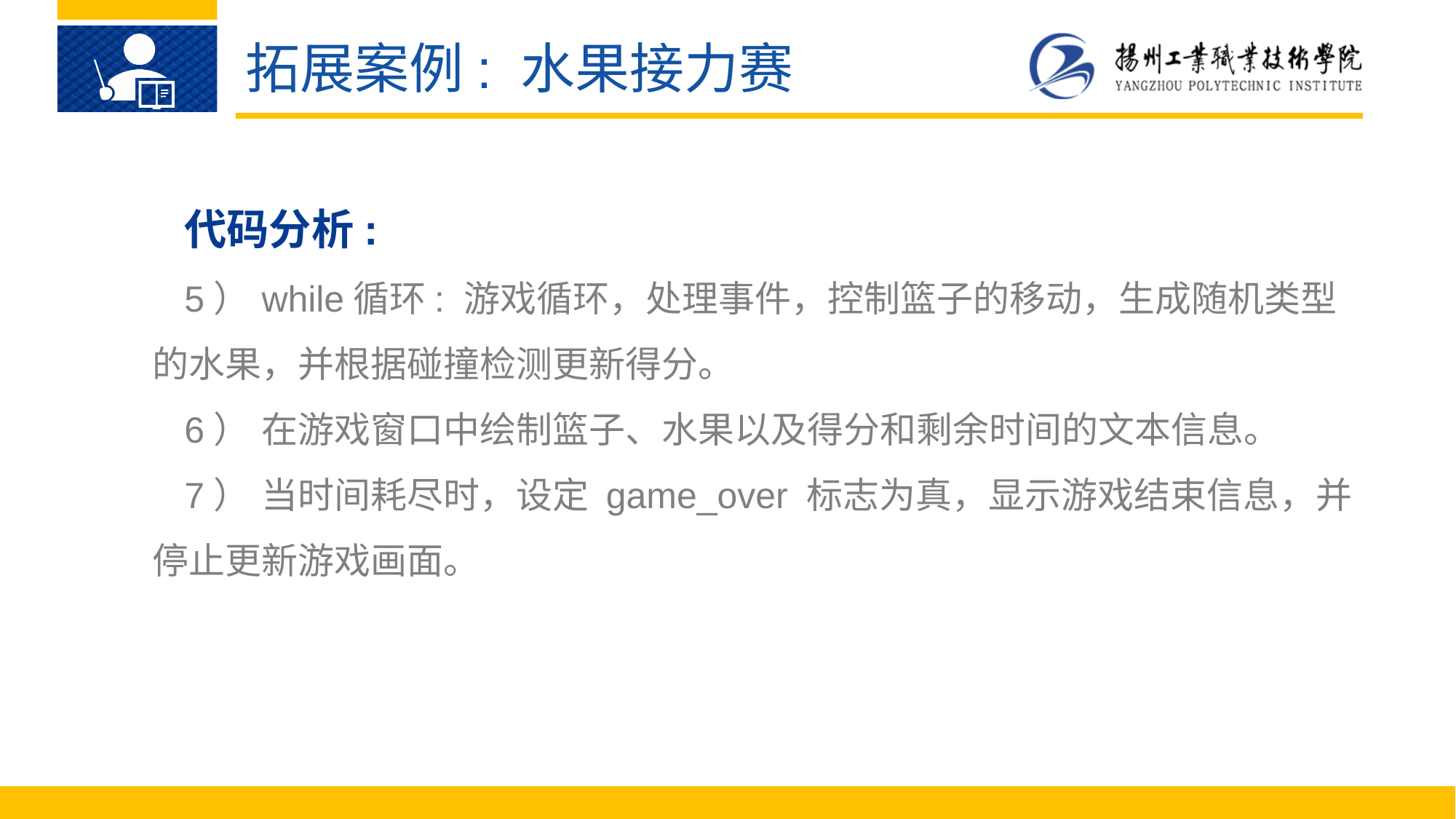

拓展案例: 水果接力赛
代码分析:
5）	while循环: 游戏循环，处理事件，控制篮子的移动，生成随机类型的水果，并根据碰撞检测更新得分。
6）	在游戏窗口中绘制篮子、水果以及得分和剩余时间的文本信息。
7）	当时间耗尽时，设定 game_over 标志为真，显示游戏结束信息，并停止更新游戏画面。